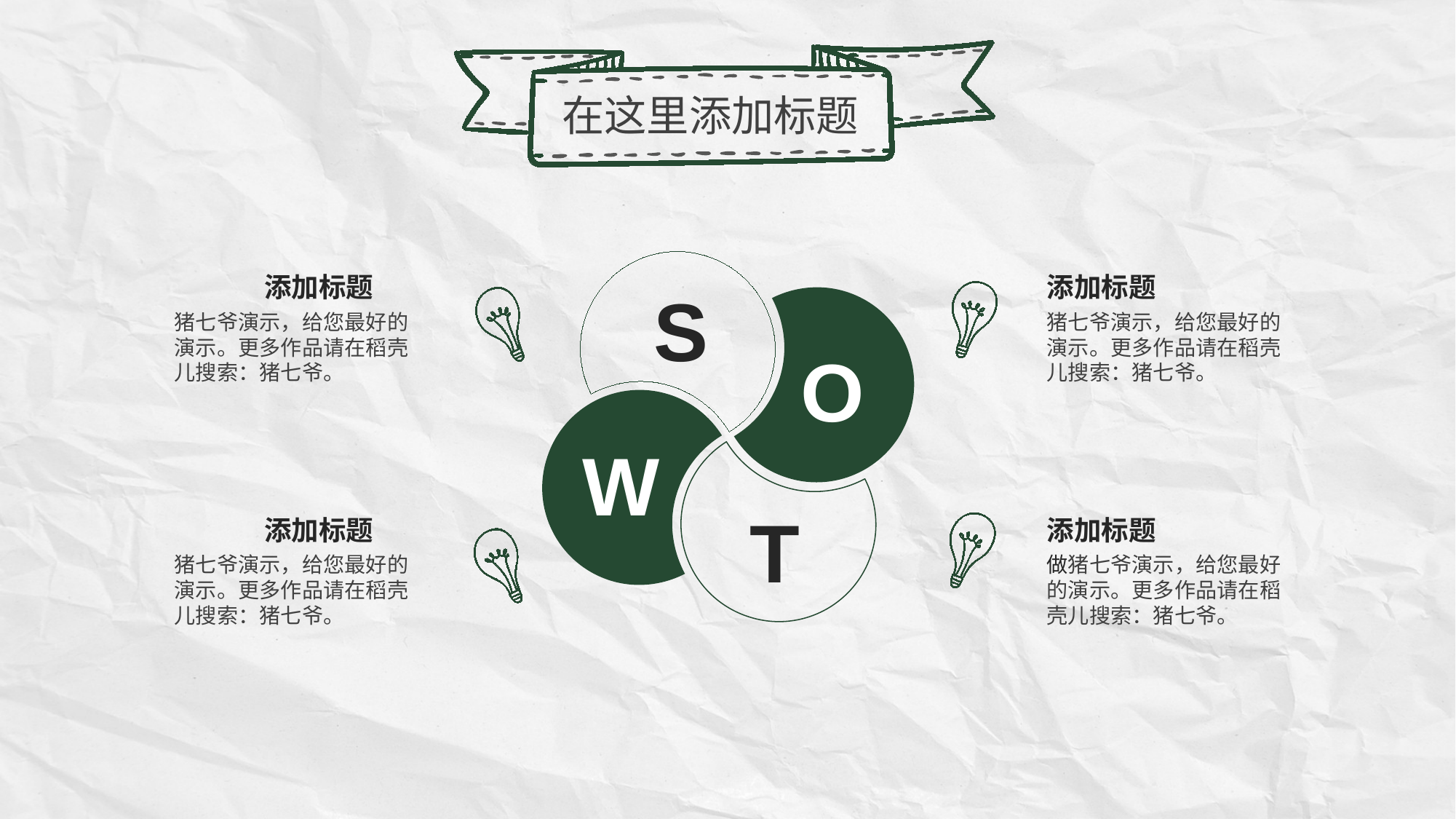

在这里添加标题

添加标题
添加标题
S

猪七爷演示，给您最好的演示。更多作品请在稻壳儿搜索：猪七爷。
猪七爷演示，给您最好的演示。更多作品请在稻壳儿搜索：猪七爷。
O

W
T

添加标题
添加标题

猪七爷演示，给您最好的演示。更多作品请在稻壳儿搜索：猪七爷。
做猪七爷演示，给您最好的演示。更多作品请在稻壳儿搜索：猪七爷。